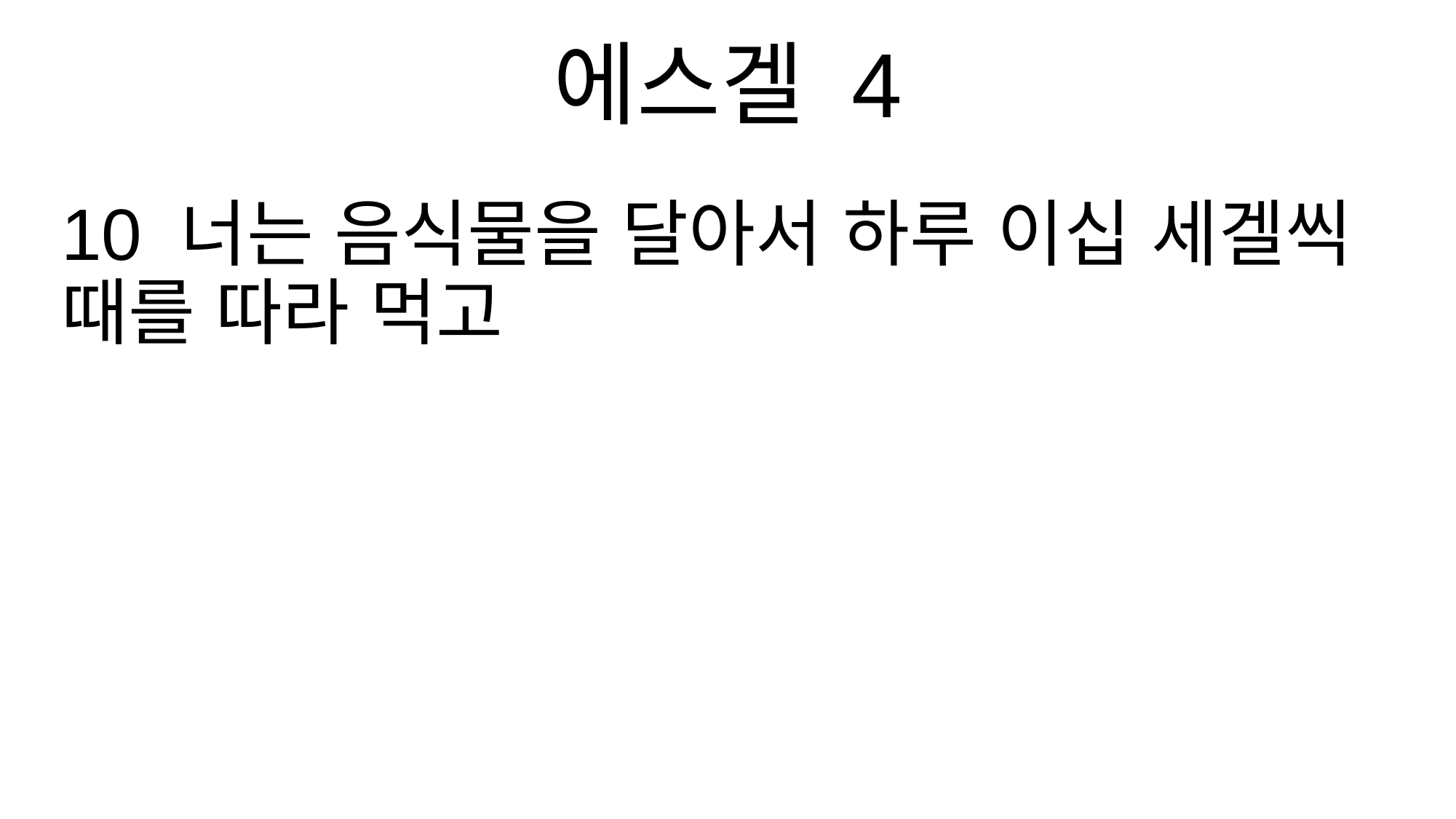

에스겔 4
10 너는 음식물을 달아서 하루 이십 세겔씩 때를 따라 먹고